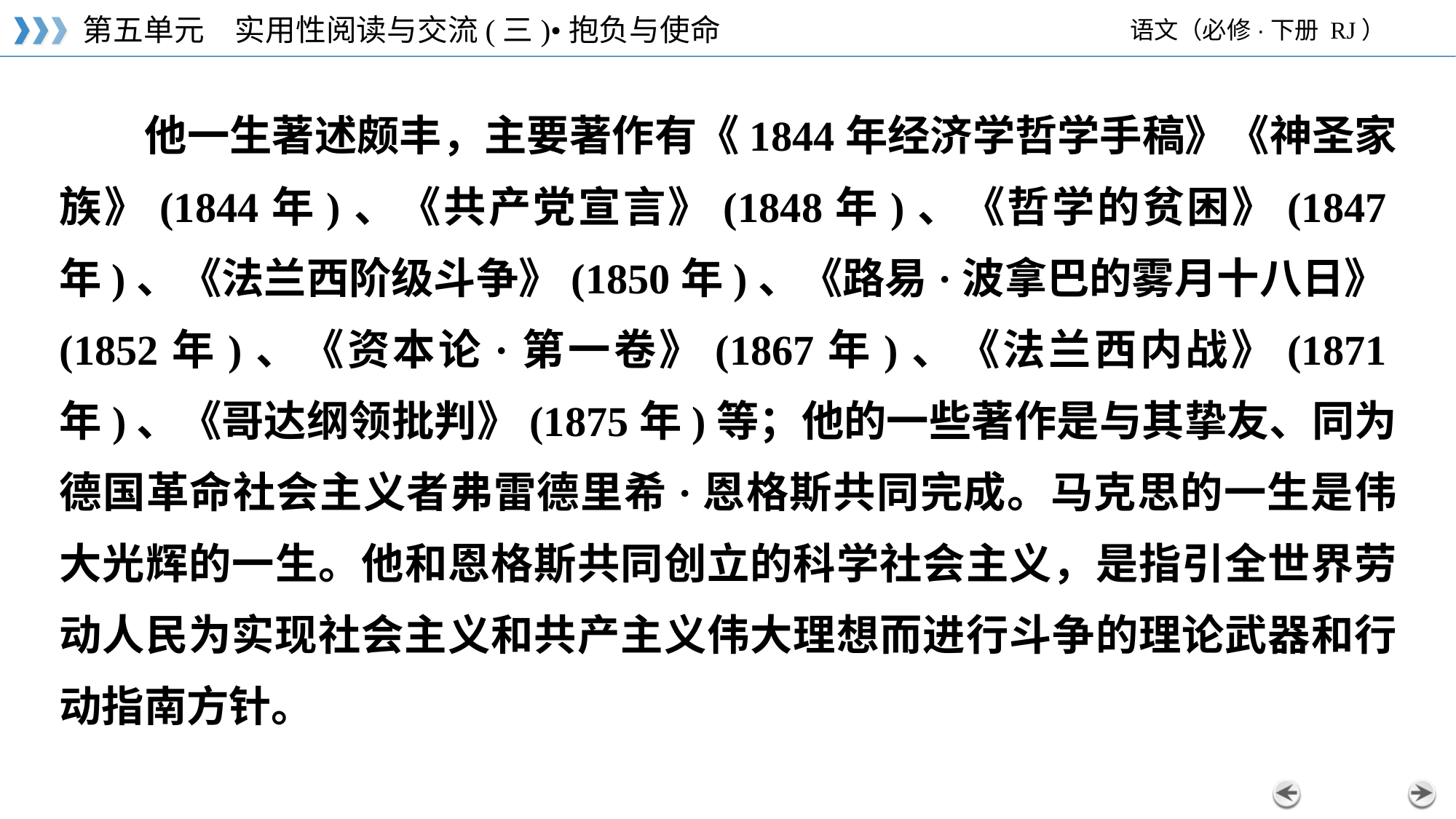

他一生著述颇丰，主要著作有《1844年经济学哲学手稿》《神圣家族》(1844年)、《共产党宣言》(1848年)、《哲学的贫困》(1847年)、《法兰西阶级斗争》(1850年)、《路易·波拿巴的雾月十八日》(1852年)、《资本论·第一卷》(1867年)、《法兰西内战》(1871年)、《哥达纲领批判》(1875年)等；他的一些著作是与其挚友、同为德国革命社会主义者弗雷德里希·恩格斯共同完成。马克思的一生是伟大光辉的一生。他和恩格斯共同创立的科学社会主义，是指引全世界劳动人民为实现社会主义和共产主义伟大理想而进行斗争的理论武器和行动指南方针。